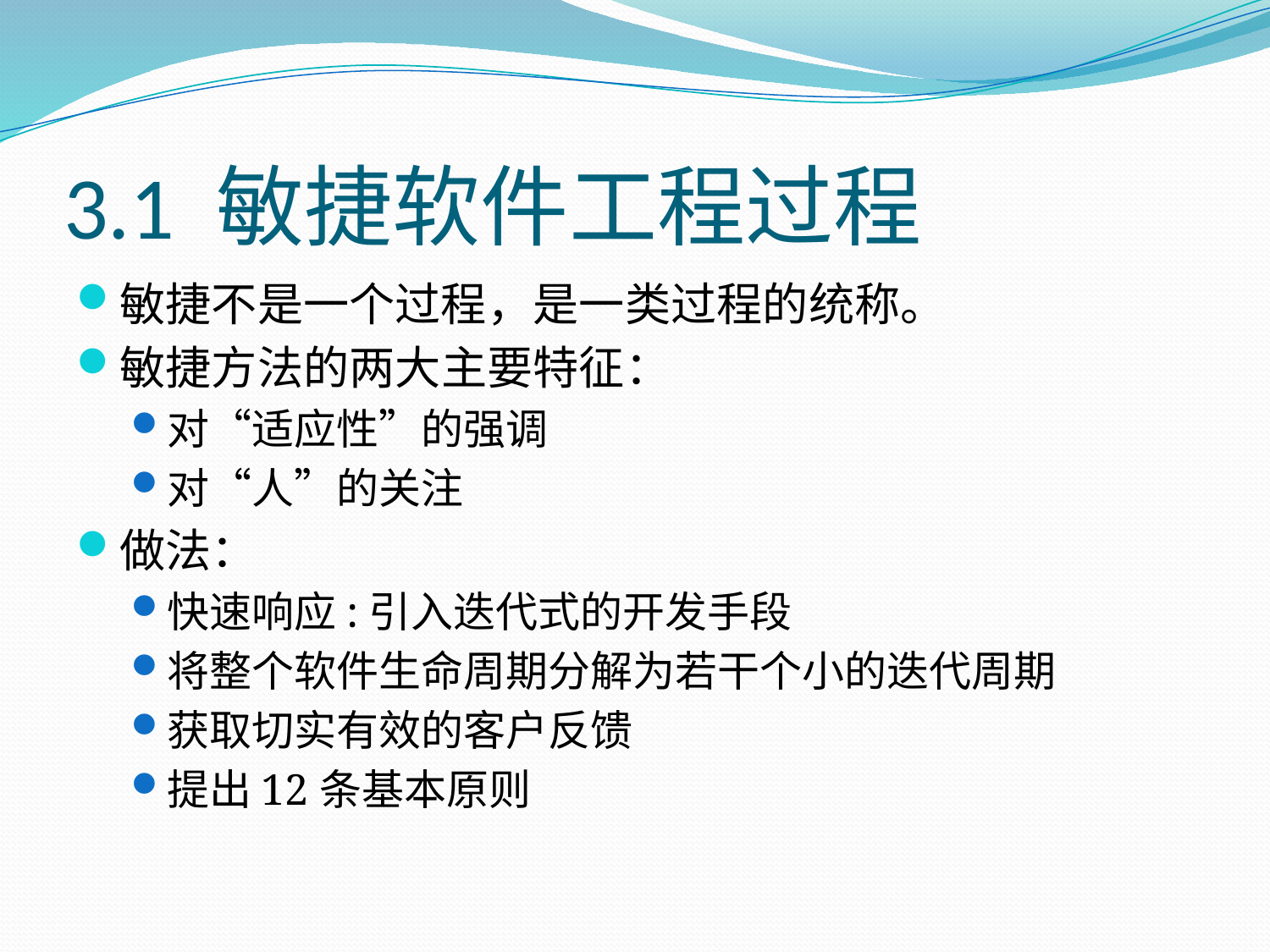

# 3.1 敏捷软件工程过程
敏捷不是一个过程，是一类过程的统称。
敏捷方法的两大主要特征：
对“适应性”的强调
对“人”的关注
做法：
快速响应:引入迭代式的开发手段
将整个软件生命周期分解为若干个小的迭代周期
获取切实有效的客户反馈
提出12条基本原则